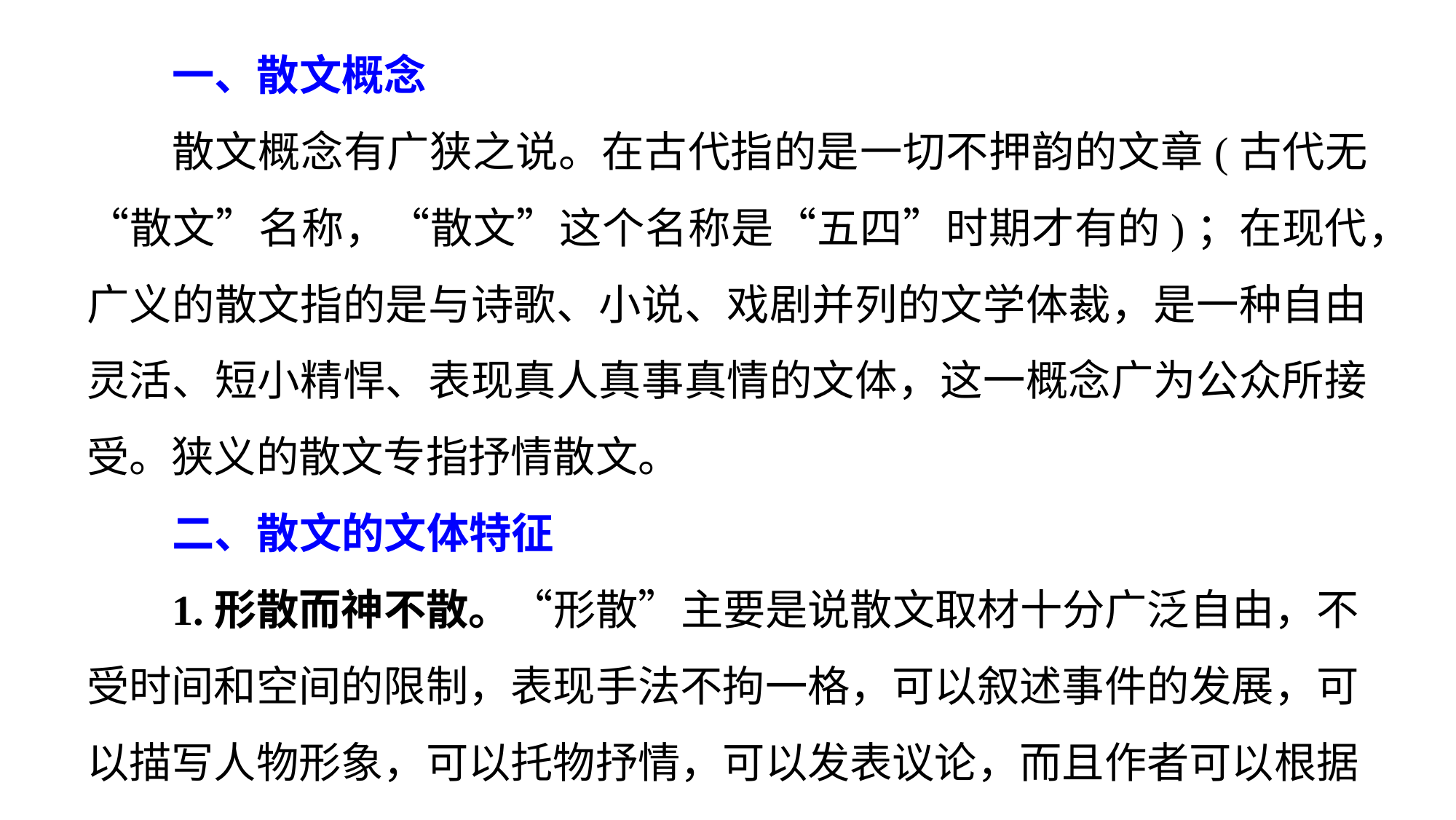

一、散文概念
散文概念有广狭之说。在古代指的是一切不押韵的文章(古代无“散文”名称，“散文”这个名称是“五四”时期才有的)；在现代，广义的散文指的是与诗歌、小说、戏剧并列的文学体裁，是一种自由灵活、短小精悍、表现真人真事真情的文体，这一概念广为公众所接受。狭义的散文专指抒情散文。
二、散文的文体特征
1.形散而神不散。“形散”主要是说散文取材十分广泛自由，不受时间和空间的限制，表现手法不拘一格，可以叙述事件的发展，可以描写人物形象，可以托物抒情，可以发表议论，而且作者可以根据